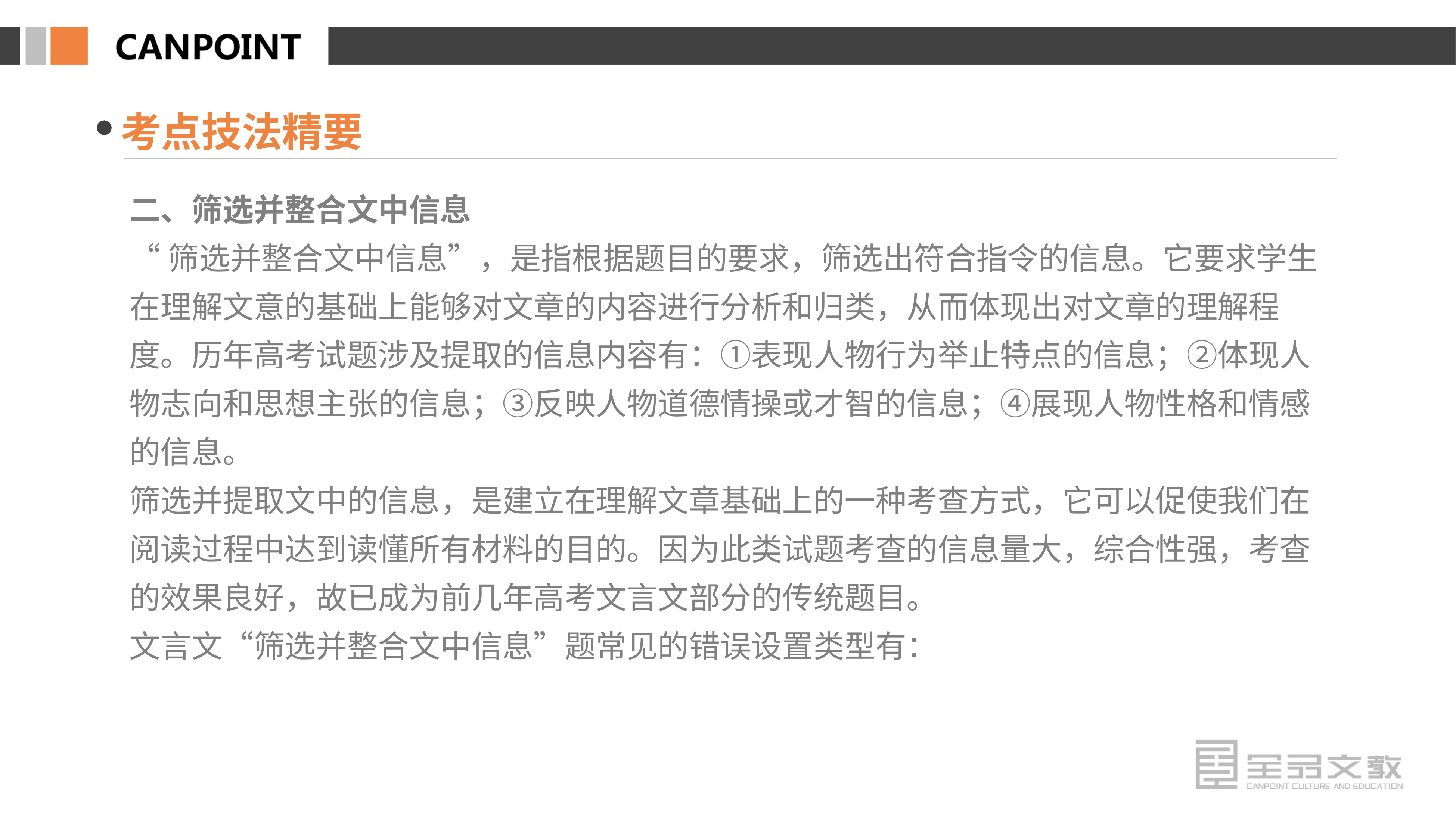

考点技法精要

二、筛选并整合文中信息
“筛选并整合文中信息”，是指根据题目的要求，筛选出符合指令的信息。它要求学生在理解文意的基础上能够对文章的内容进行分析和归类，从而体现出对文章的理解程度。历年高考试题涉及提取的信息内容有：①表现人物行为举止特点的信息；②体现人物志向和思想主张的信息；③反映人物道德情操或才智的信息；④展现人物性格和情感的信息。
筛选并提取文中的信息，是建立在理解文章基础上的一种考查方式，它可以促使我们在阅读过程中达到读懂所有材料的目的。因为此类试题考查的信息量大，综合性强，考查的效果良好，故已成为前几年高考文言文部分的传统题目。
文言文“筛选并整合文中信息”题常见的错误设置类型有：